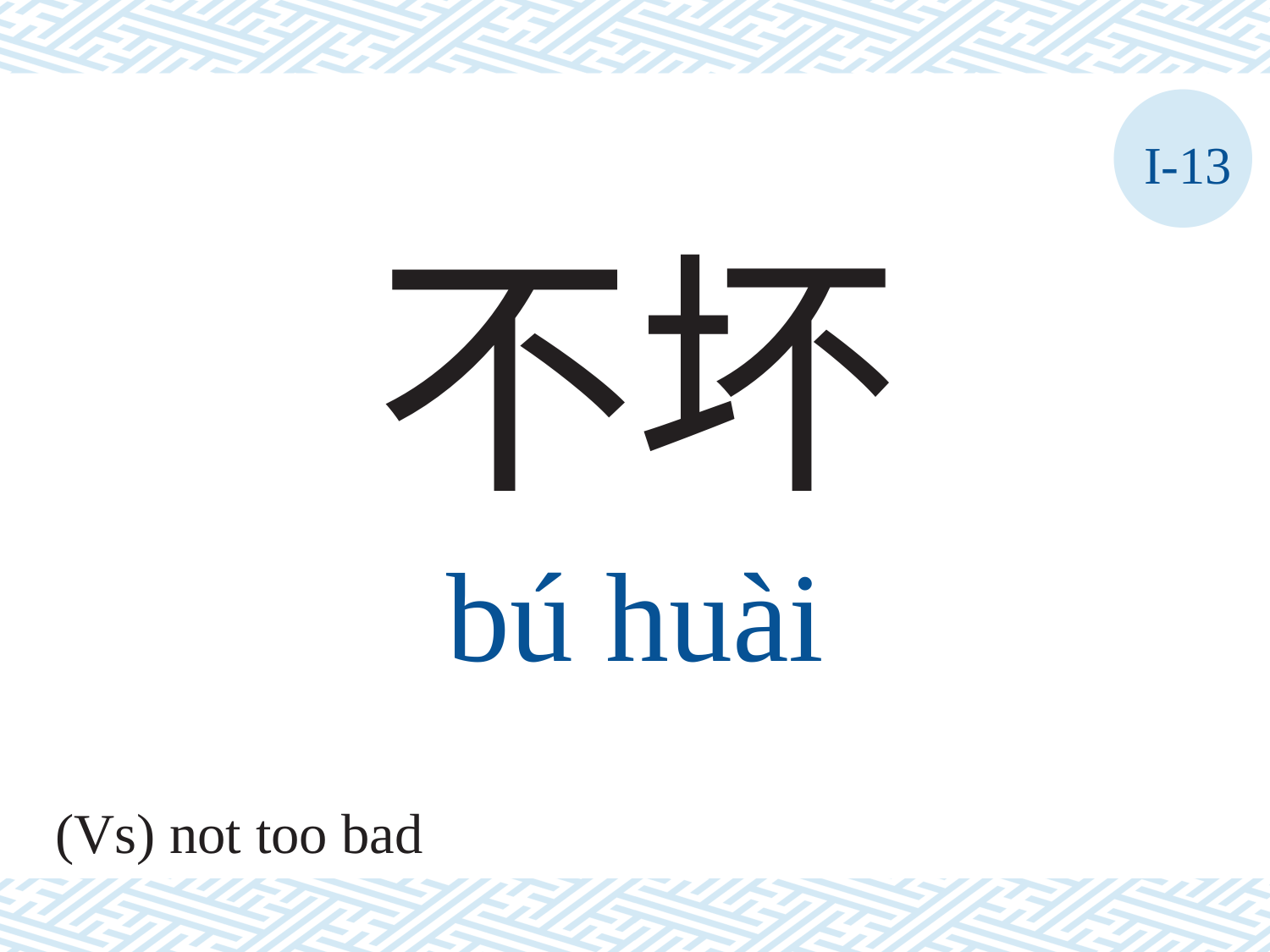

I-13
不坏
bú	huài
(Vs) not too bad